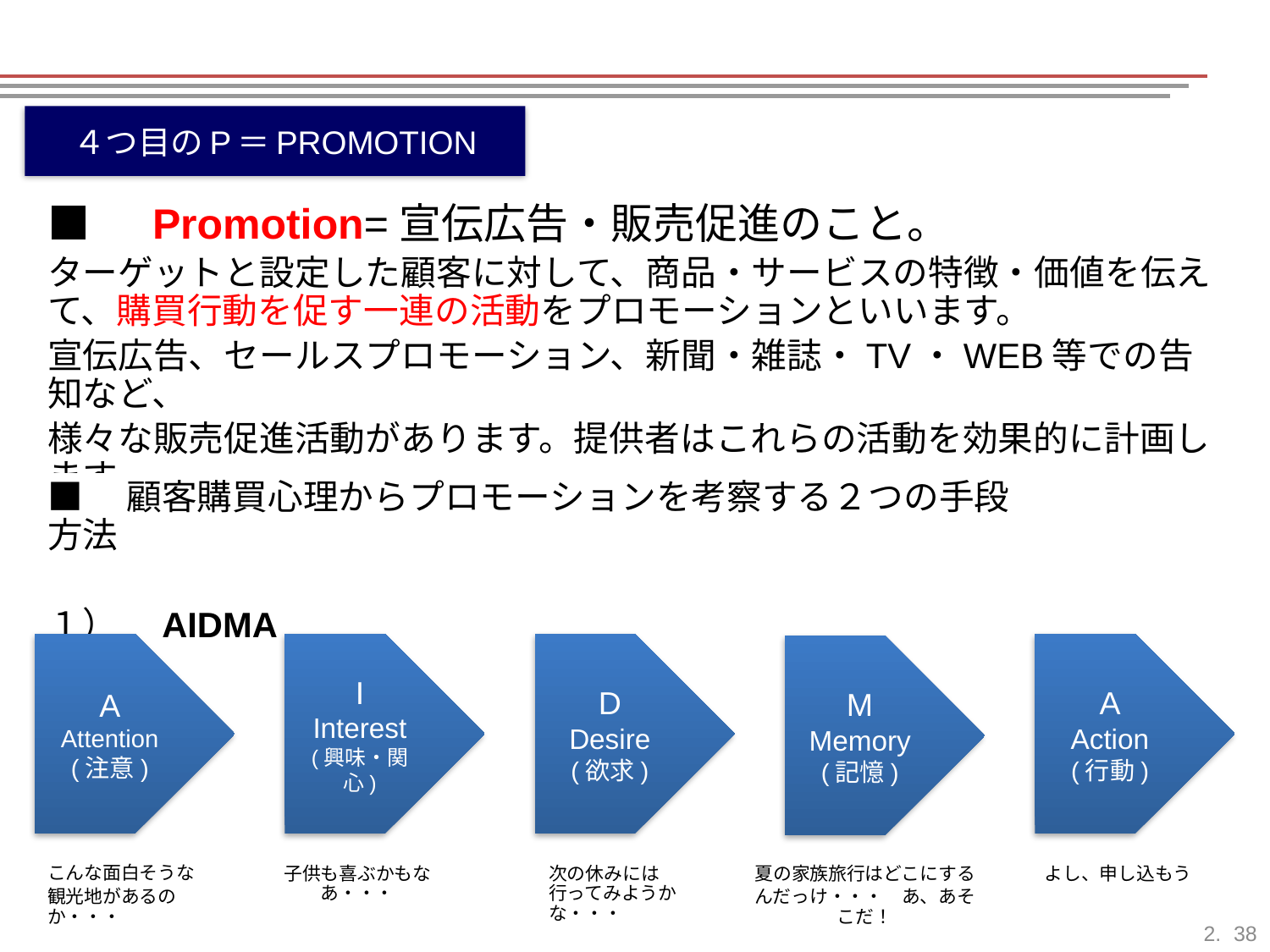

４つ目のP＝PROMOTION
■　Promotion=宣伝広告・販売促進のこと。
ターゲットと設定した顧客に対して、商品・サービスの特徴・価値を伝えて、購買行動を促す一連の活動をプロモーションといいます。
宣伝広告、セールスプロモーション、新聞・雑誌・TV・WEB等での告知など、
様々な販売促進活動があります。提供者はこれらの活動を効果的に計画します。

■　顧客購買心理からプロモーションを考察する２つの手段方法

１）　AIDMA
A
Attention
(注意)
I
Interest
(興味・関心)
D
Desire
(欲求)
A
Action
(行動)
M
Memory
(記憶)
こんな面白そうな
観光地があるのか・・・
子供も喜ぶかもなあ・・・
次の休みには　　行ってみようかな・・・
夏の家族旅行はどこにする
んだっけ・・・　あ、あそこだ！
よし、申し込もう
38